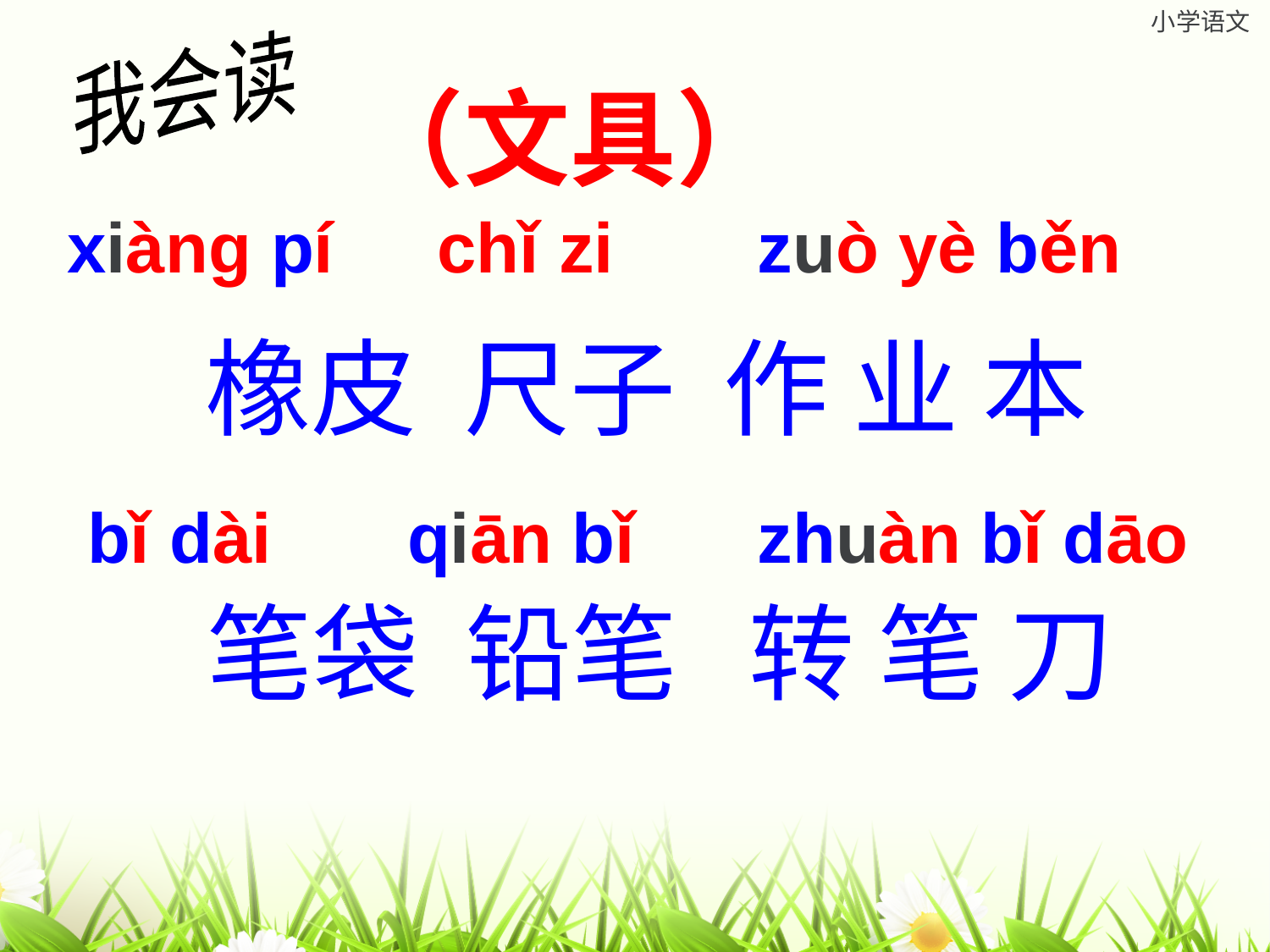

小学语文
我会读
（文具）
xiànɡ pí

chǐ zi
zuò yè běn

橡皮  尺子  作 业 本
bǐ dài
qiān bǐ
zhuàn bǐ dāo
笔袋  铅笔   转 笔 刀